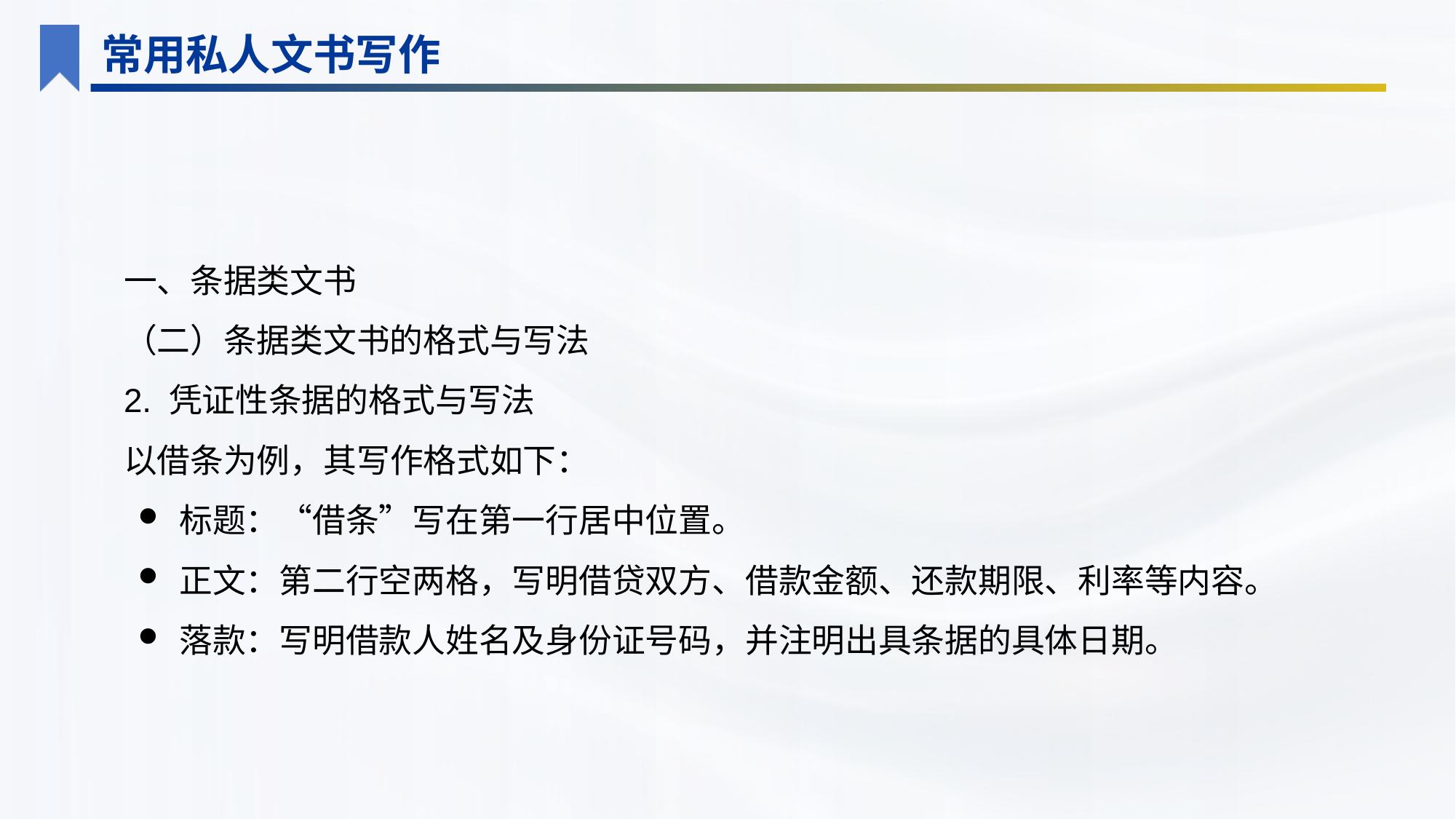

常用私人文书写作
一、条据类文书
（二）条据类文书的格式与写法
2. 凭证性条据的格式与写法
以借条为例，其写作格式如下：
标题：“借条”写在第一行居中位置。
正文：第二行空两格，写明借贷双方、借款金额、还款期限、利率等内容。
落款：写明借款人姓名及身份证号码，并注明出具条据的具体日期。